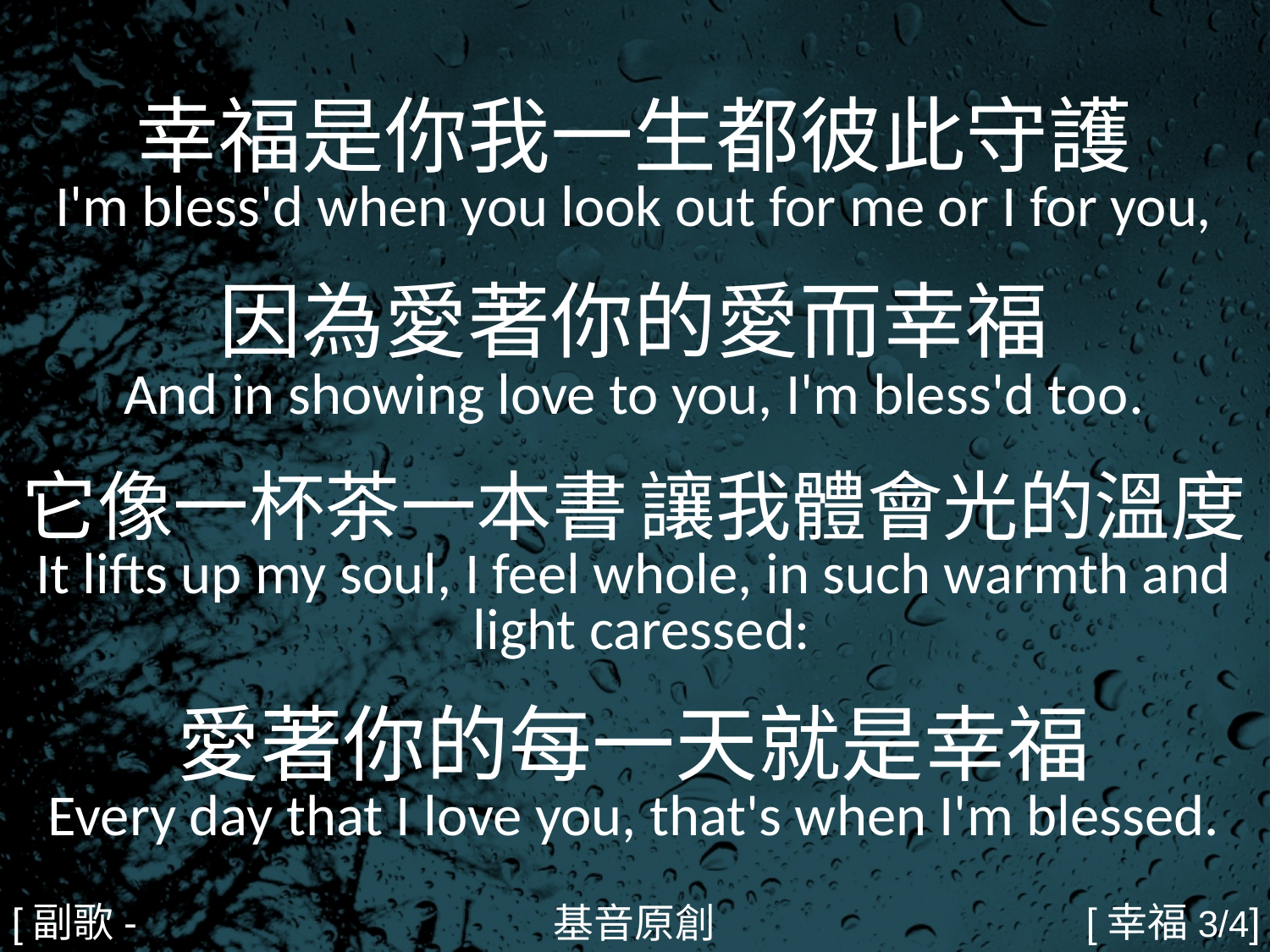

幸福是你我一生都彼此守護
I'm bless'd when you look out for me or I for you,

因為愛著你的愛而幸福
And in showing love to you, I'm bless'd too.

它像一杯茶一本書 讓我體會光的溫度
It lifts up my soul, I feel whole, in such warmth and
 light caressed:

愛著你的每一天就是幸福
Every day that I love you, that's when I'm blessed.
#

[副歌-1]
[幸福3/4]
基音原創